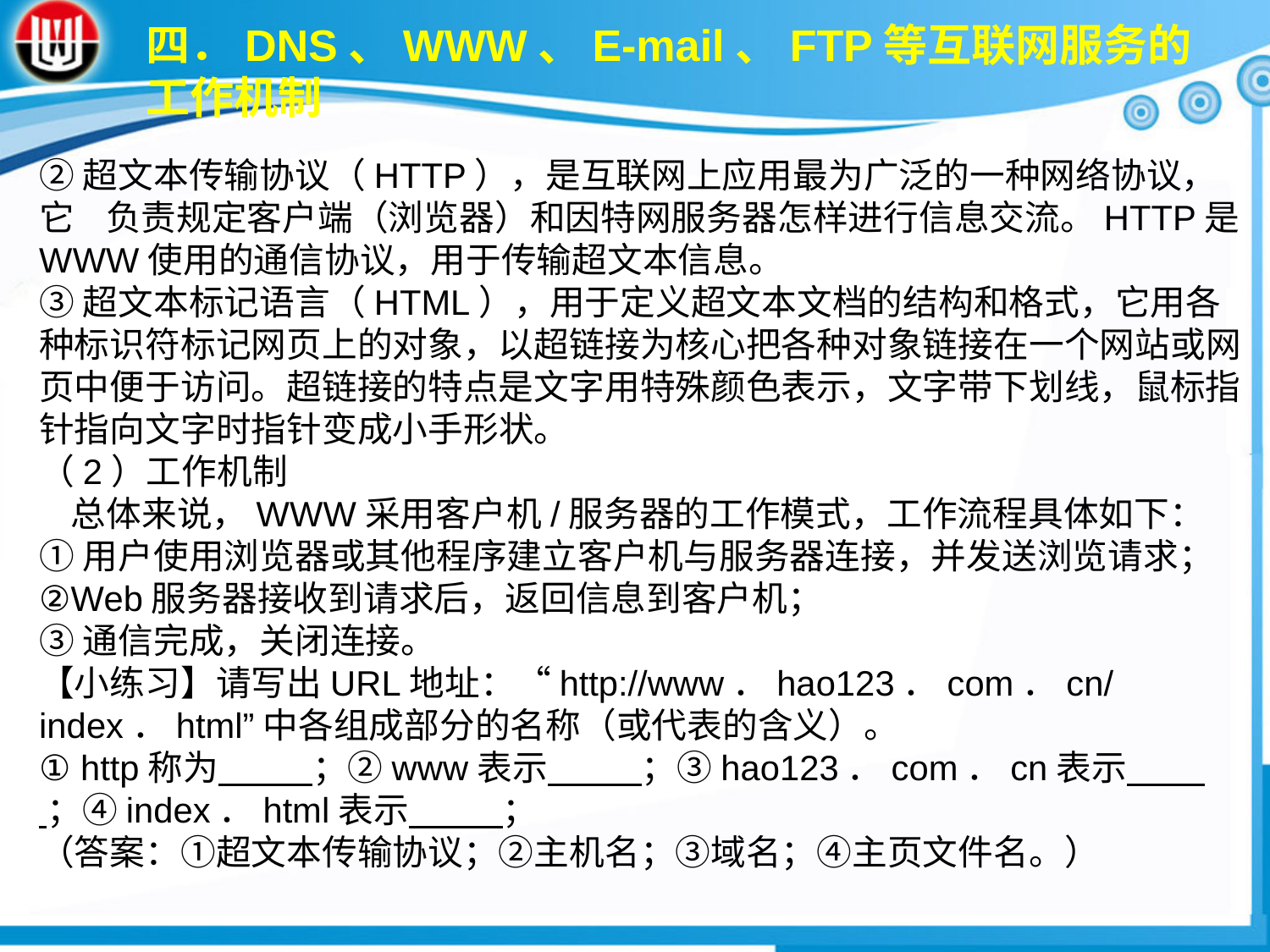

四．DNS、WWW、E-mail、FTP等互联网服务的工作机制
②超文本传输协议（HTTP），是互联网上应用最为广泛的一种网络协议，它    负责规定客户端（浏览器）和因特网服务器怎样进行信息交流。HTTP是WWW使用的通信协议，用于传输超文本信息。③超文本标记语言（HTML），用于定义超文本文档的结构和格式，它用各种标识符标记网页上的对象，以超链接为核心把各种对象链接在一个网站或网页中便于访问。超链接的特点是文字用特殊颜色表示，文字带下划线，鼠标指针指向文字时指针变成小手形状。（2）工作机制   总体来说，WWW采用客户机/服务器的工作模式，工作流程具体如下：①用户使用浏览器或其他程序建立客户机与服务器连接，并发送浏览请求；②Web服务器接收到请求后，返回信息到客户机；③通信完成，关闭连接。【小练习】请写出URL地址：“http://www．hao123．com．cn/index．html”中各组成部分的名称（或代表的含义）。① http称为            ；②www表示            ；③hao123．com．cn表示            ；④index．html表示            ；（答案：①超文本传输协议；②主机名；③域名；④主页文件名。）